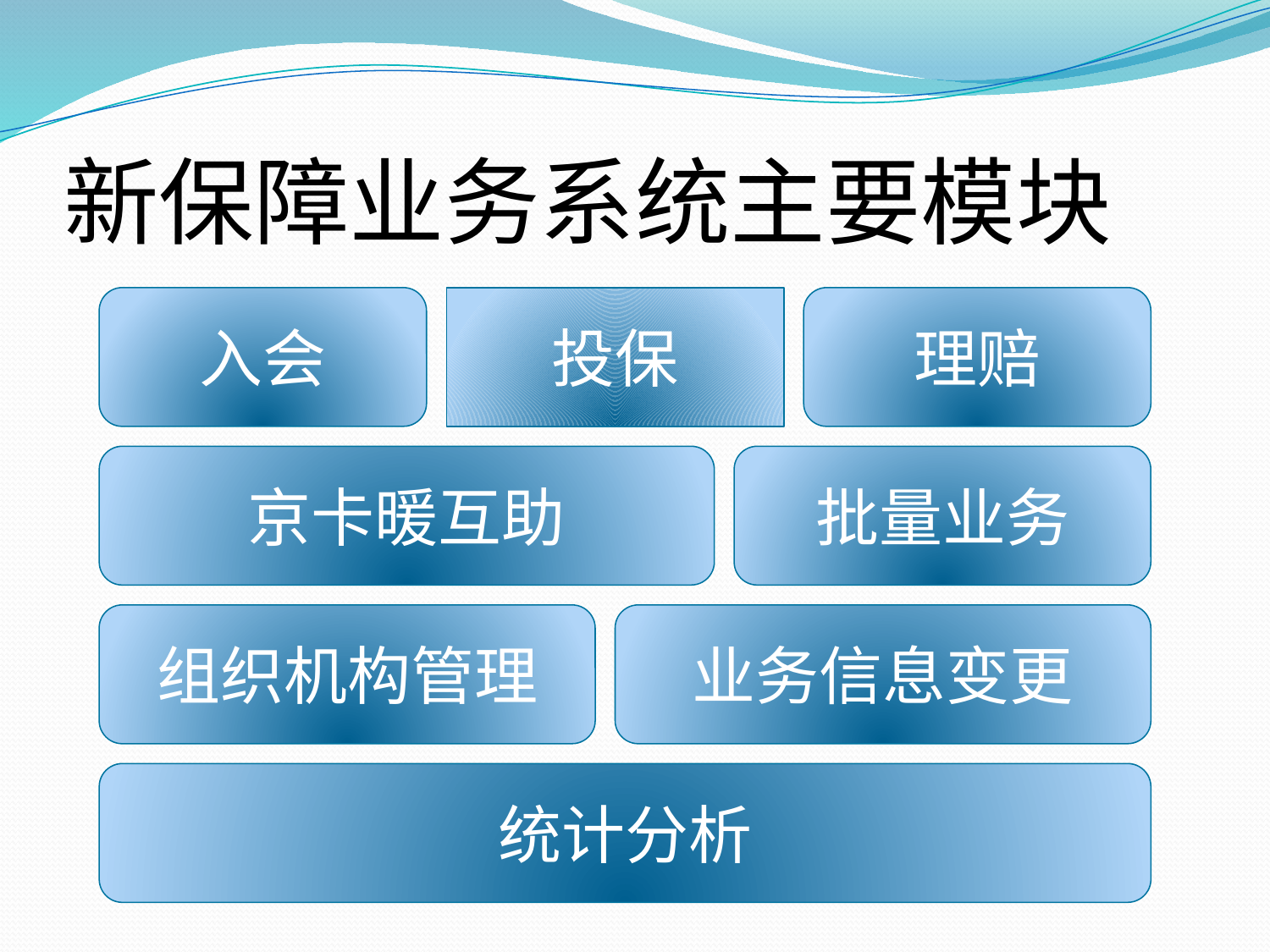

# 新保障业务系统主要模块
入会
投保
理赔
京卡暖互助
批量业务
组织机构管理
业务信息变更
统计分析